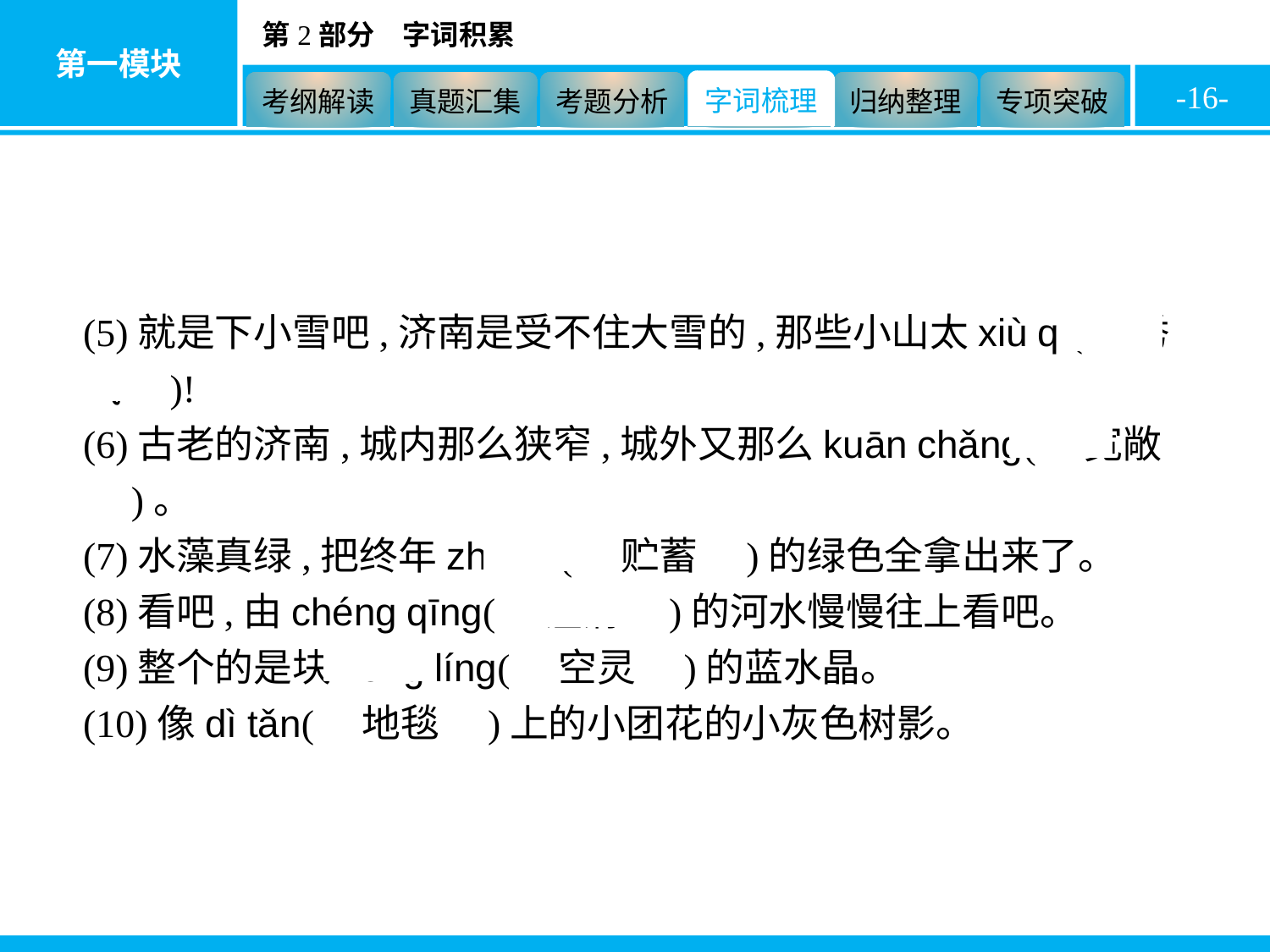

-16-
(5)就是下小雪吧,济南是受不住大雪的,那些小山太xiù qì(　秀气　)!
(6)古老的济南,城内那么狭窄,城外又那么kuān chǎng(　宽敞　)。
(7)水藻真绿,把终年zhù xù(　贮蓄　)的绿色全拿出来了。
(8)看吧,由chéng qīng(　澄清　)的河水慢慢往上看吧。
(9)整个的是块kōng líng(　空灵　)的蓝水晶。
(10)像dì tǎn(　地毯　)上的小团花的小灰色树影。